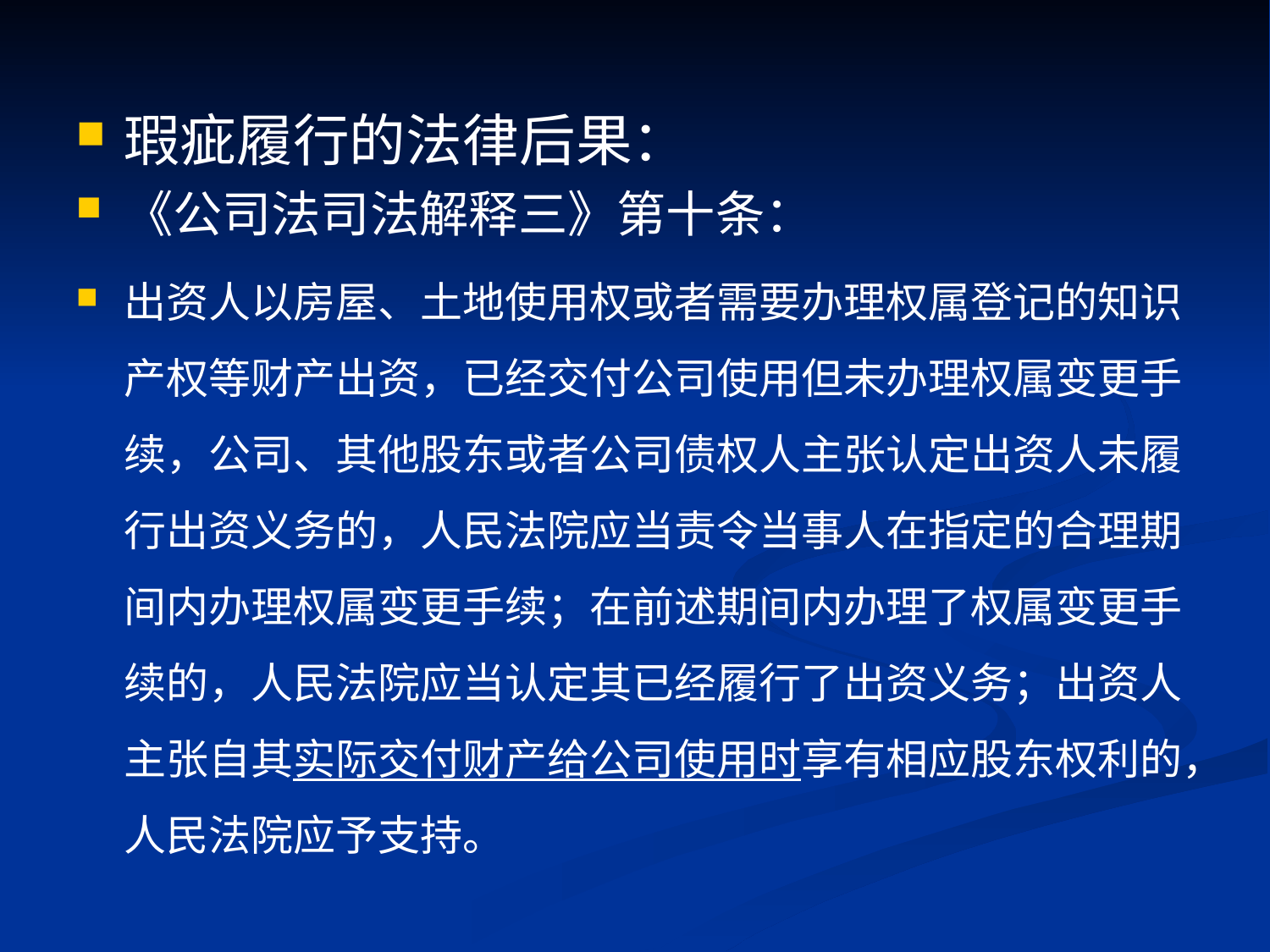

#
瑕疵履行的法律后果：
《公司法司法解释三》第十条：
出资人以房屋、土地使用权或者需要办理权属登记的知识产权等财产出资，已经交付公司使用但未办理权属变更手续，公司、其他股东或者公司债权人主张认定出资人未履行出资义务的，人民法院应当责令当事人在指定的合理期间内办理权属变更手续；在前述期间内办理了权属变更手续的，人民法院应当认定其已经履行了出资义务；出资人主张自其实际交付财产给公司使用时享有相应股东权利的，人民法院应予支持。